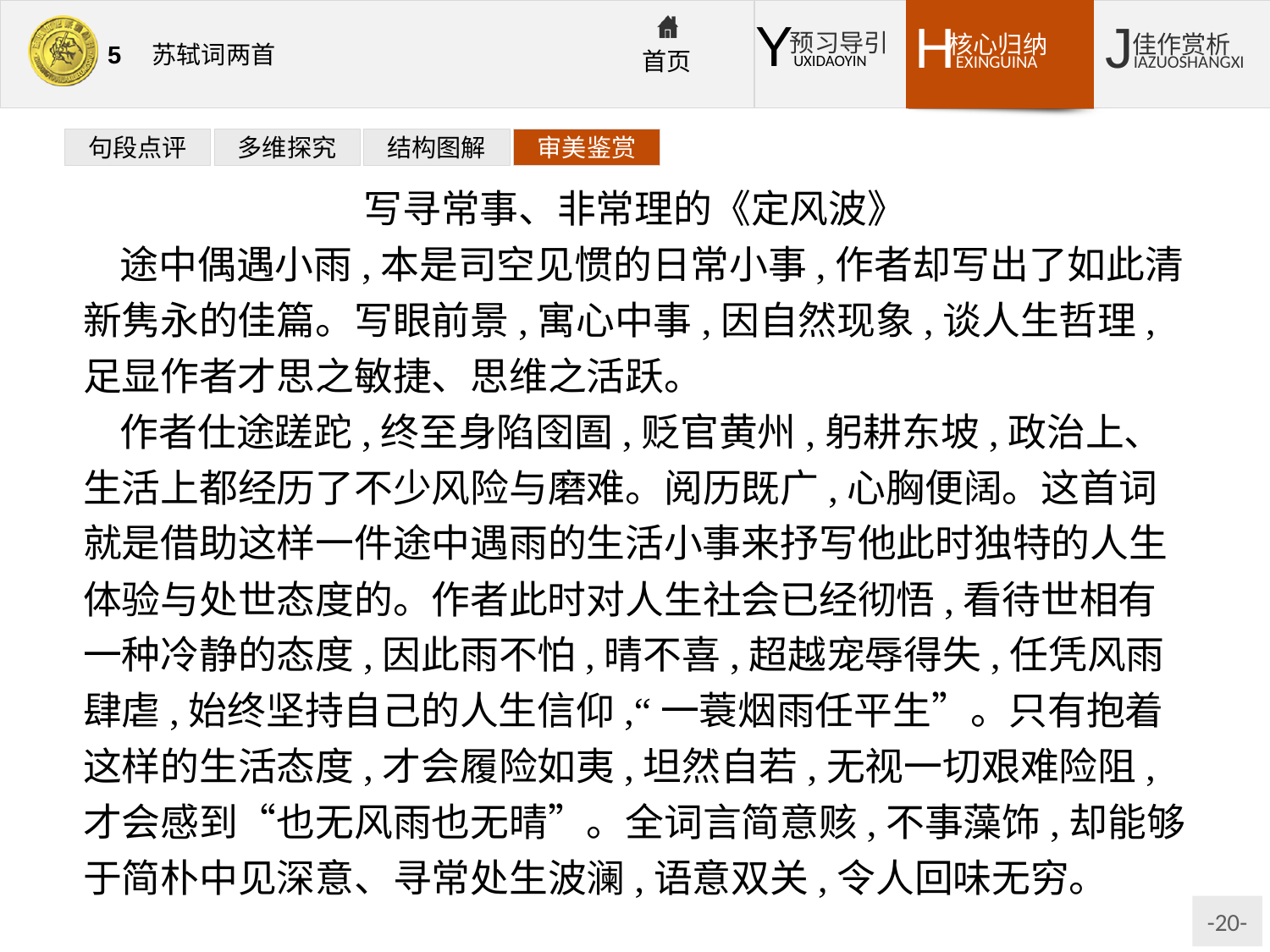

句段点评
多维探究
结构图解
审美鉴赏
写寻常事、非常理的《定风波》
途中偶遇小雨,本是司空见惯的日常小事,作者却写出了如此清新隽永的佳篇。写眼前景,寓心中事,因自然现象,谈人生哲理,足显作者才思之敏捷、思维之活跃。
作者仕途蹉跎,终至身陷囹圄,贬官黄州,躬耕东坡,政治上、生活上都经历了不少风险与磨难。阅历既广,心胸便阔。这首词就是借助这样一件途中遇雨的生活小事来抒写他此时独特的人生体验与处世态度的。作者此时对人生社会已经彻悟,看待世相有一种冷静的态度,因此雨不怕,晴不喜,超越宠辱得失,任凭风雨肆虐,始终坚持自己的人生信仰,“一蓑烟雨任平生”。只有抱着这样的生活态度,才会履险如夷,坦然自若,无视一切艰难险阻,才会感到“也无风雨也无晴”。全词言简意赅,不事藻饰,却能够于简朴中见深意、寻常处生波澜,语意双关,令人回味无穷。